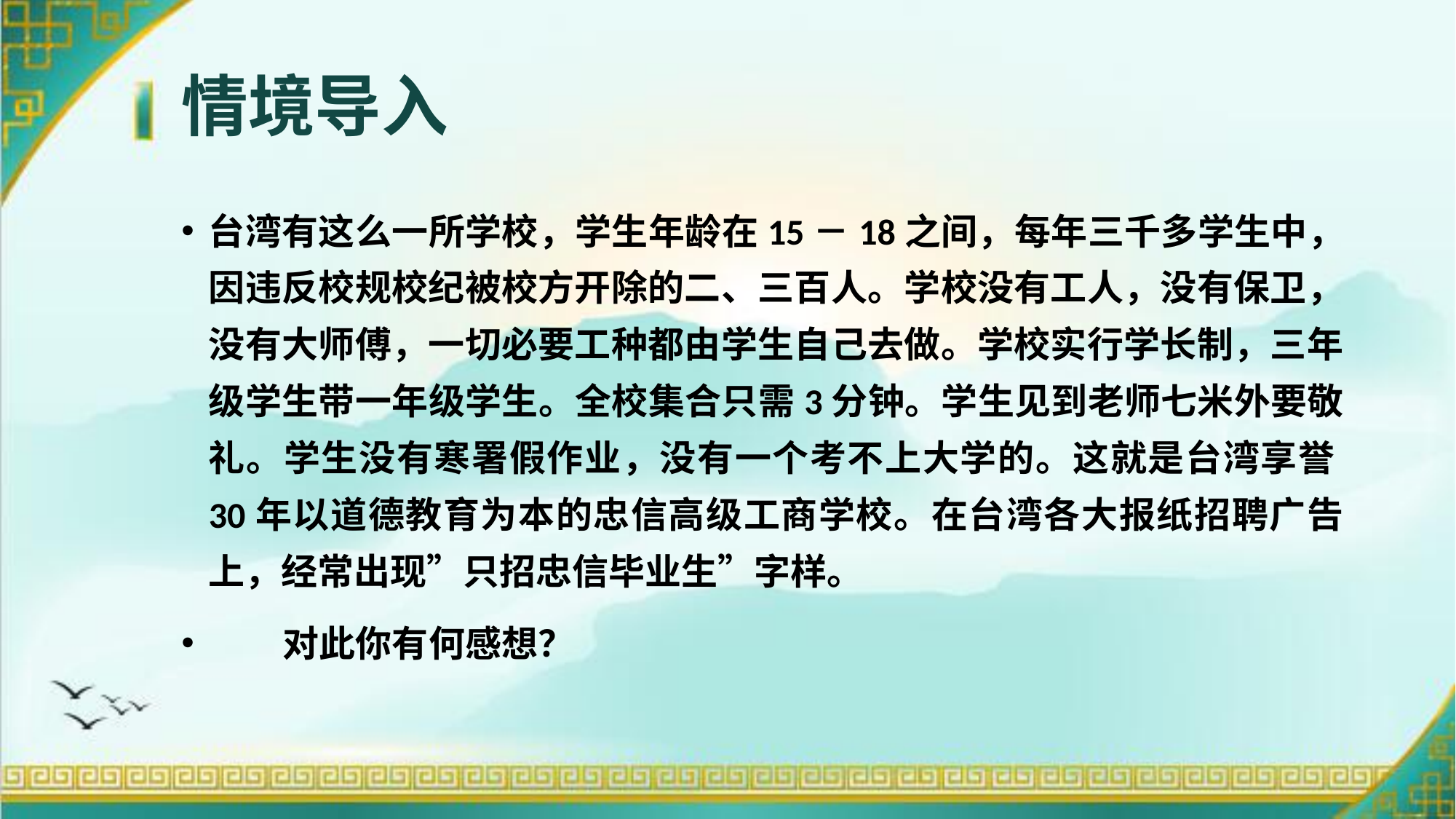

# 情境导入
台湾有这么一所学校，学生年龄在15－18之间，每年三千多学生中，因违反校规校纪被校方开除的二、三百人。学校没有工人，没有保卫，没有大师傅，一切必要工种都由学生自己去做。学校实行学长制，三年级学生带一年级学生。全校集合只需3分钟。学生见到老师七米外要敬礼。学生没有寒署假作业，没有一个考不上大学的。这就是台湾享誉30年以道德教育为本的忠信高级工商学校。在台湾各大报纸招聘广告上，经常出现”只招忠信毕业生”字样。
        对此你有何感想？